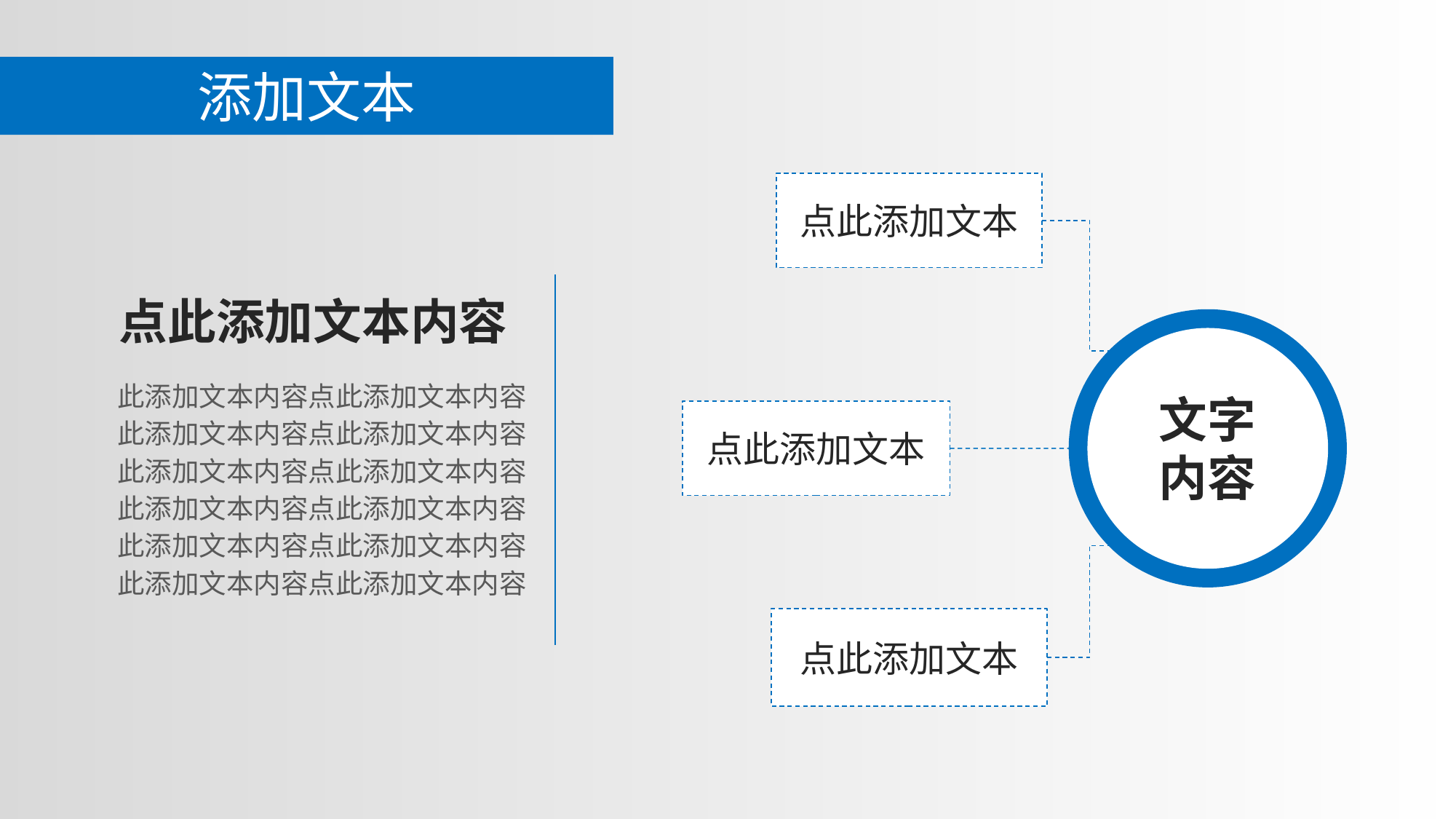

添加文本
点此添加文本
点此添加文本内容

文字内容
此添加文本内容点此添加文本内容
此添加文本内容点此添加文本内容
此添加文本内容点此添加文本内容
此添加文本内容点此添加文本内容
此添加文本内容点此添加文本内容
此添加文本内容点此添加文本内容

点此添加文本
点此添加文本